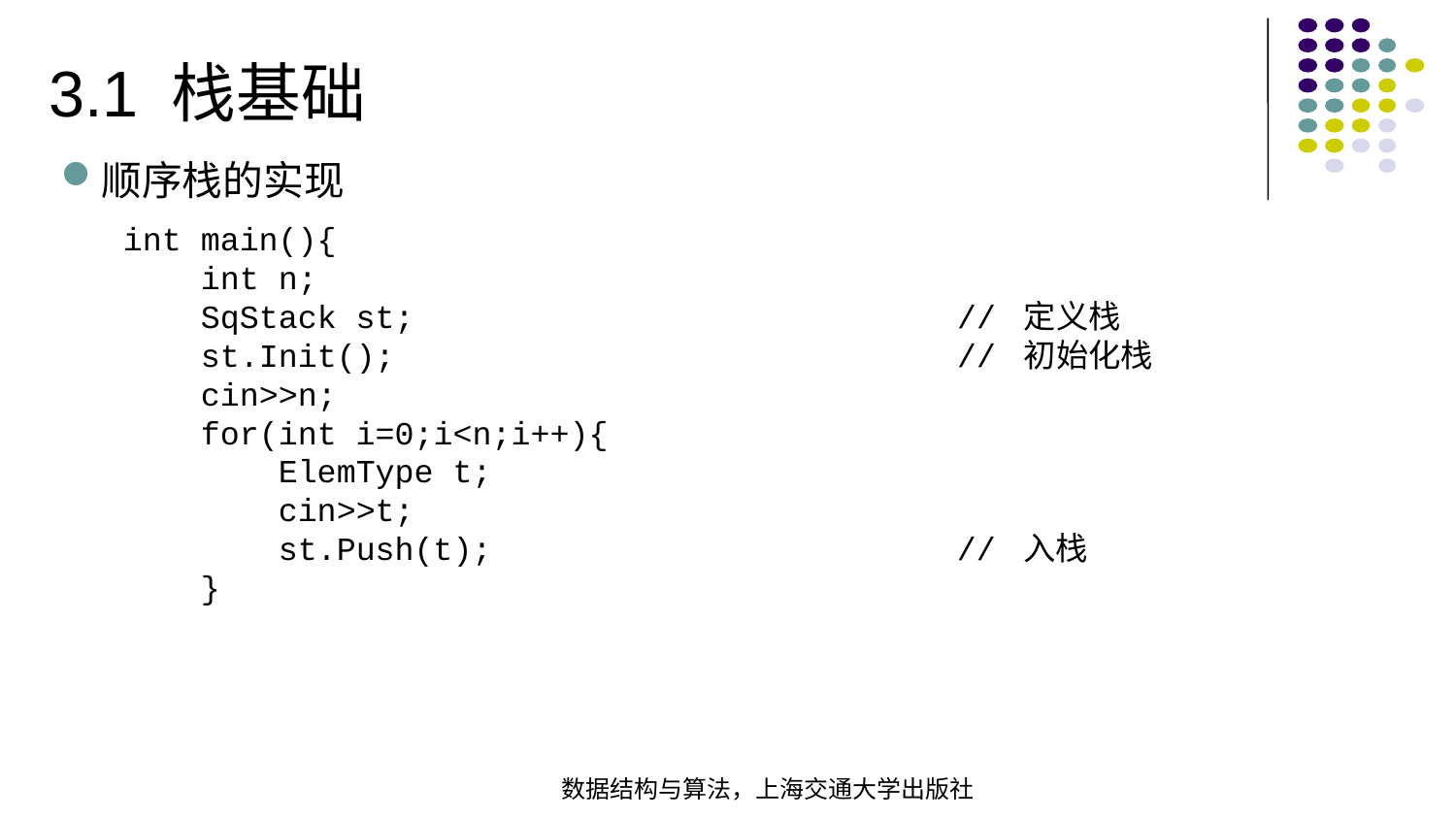

3.1 栈基础
顺序栈的实现
int main(){    int n;    SqStack st;                            // 定义栈    st.Init();                             // 初始化栈    cin>>n;    for(int i=0;i<n;i++){        ElemType t;
        cin>>t;        st.Push(t);                        // 入栈    }